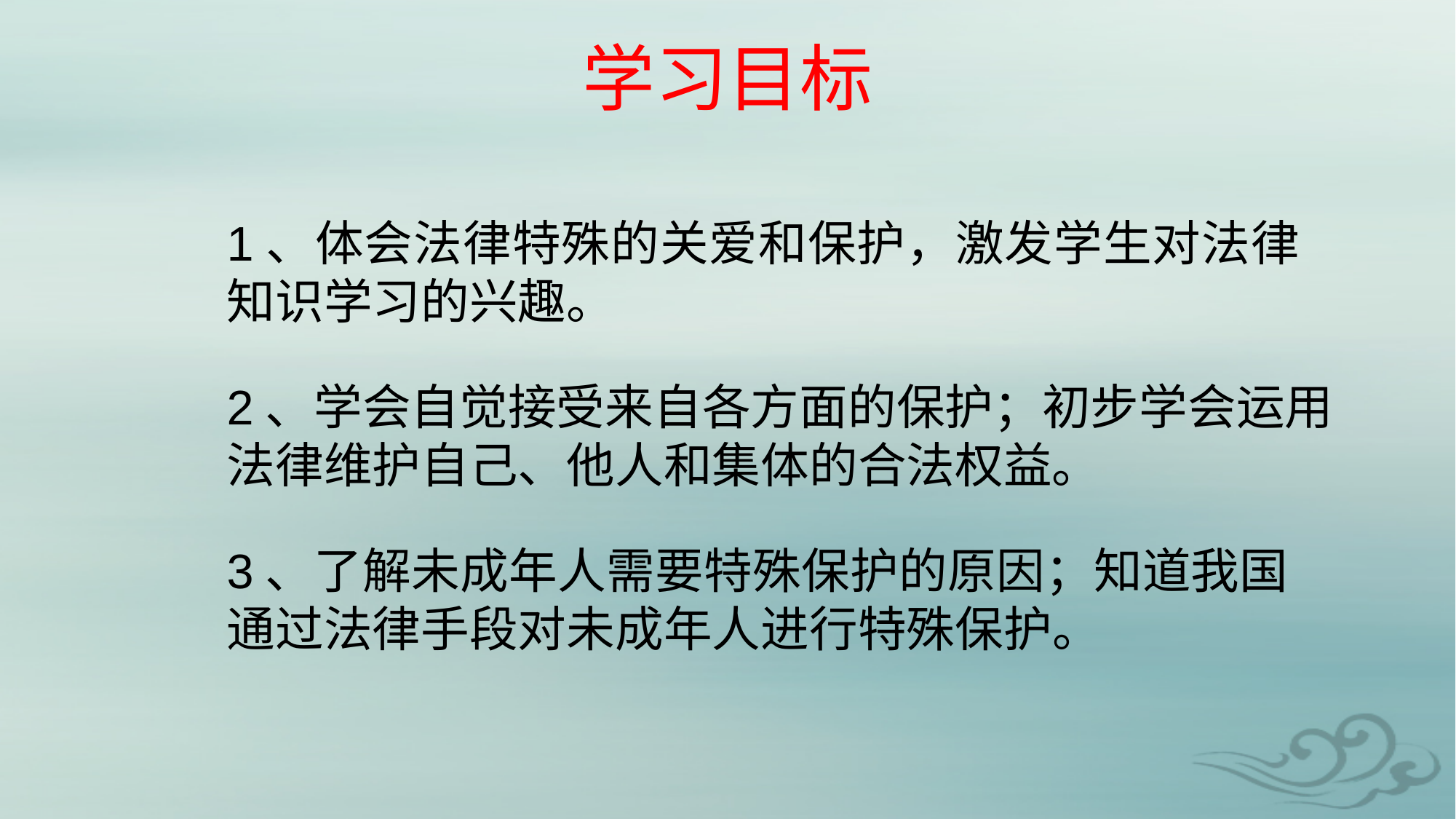

学习目标
1、体会法律特殊的关爱和保护，激发学生对法律知识学习的兴趣。
2、学会自觉接受来自各方面的保护；初步学会运用法律维护自己、他人和集体的合法权益。
3、了解未成年人需要特殊保护的原因；知道我国通过法律手段对未成年人进行特殊保护。